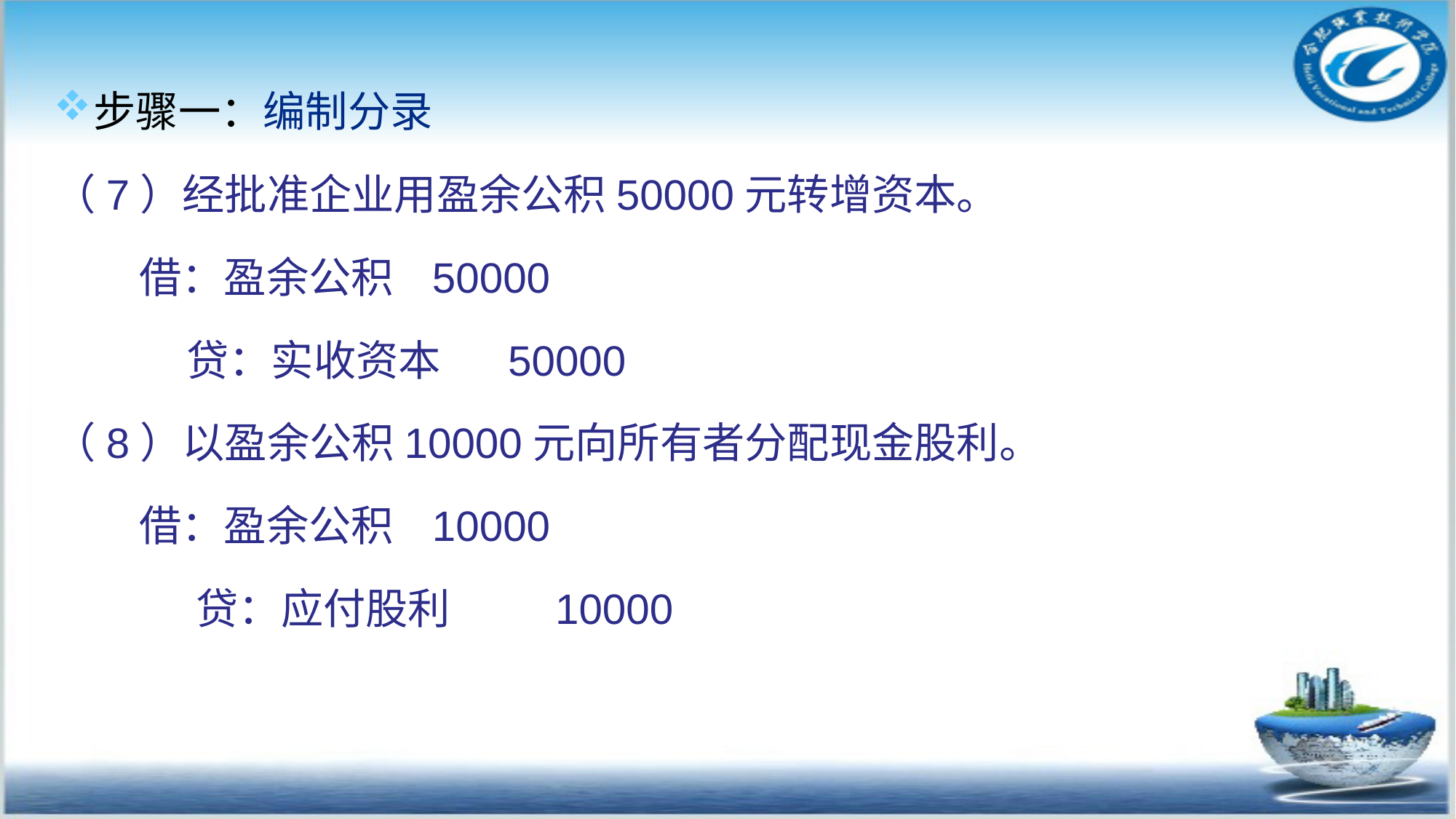

步骤一：编制分录
（7）经批准企业用盈余公积50000元转增资本。
        借：盈余公积   50000
             贷：实收资本      50000
（8）以盈余公积10000元向所有者分配现金股利。
        借：盈余公积   10000
              贷：应付股利          10000

15